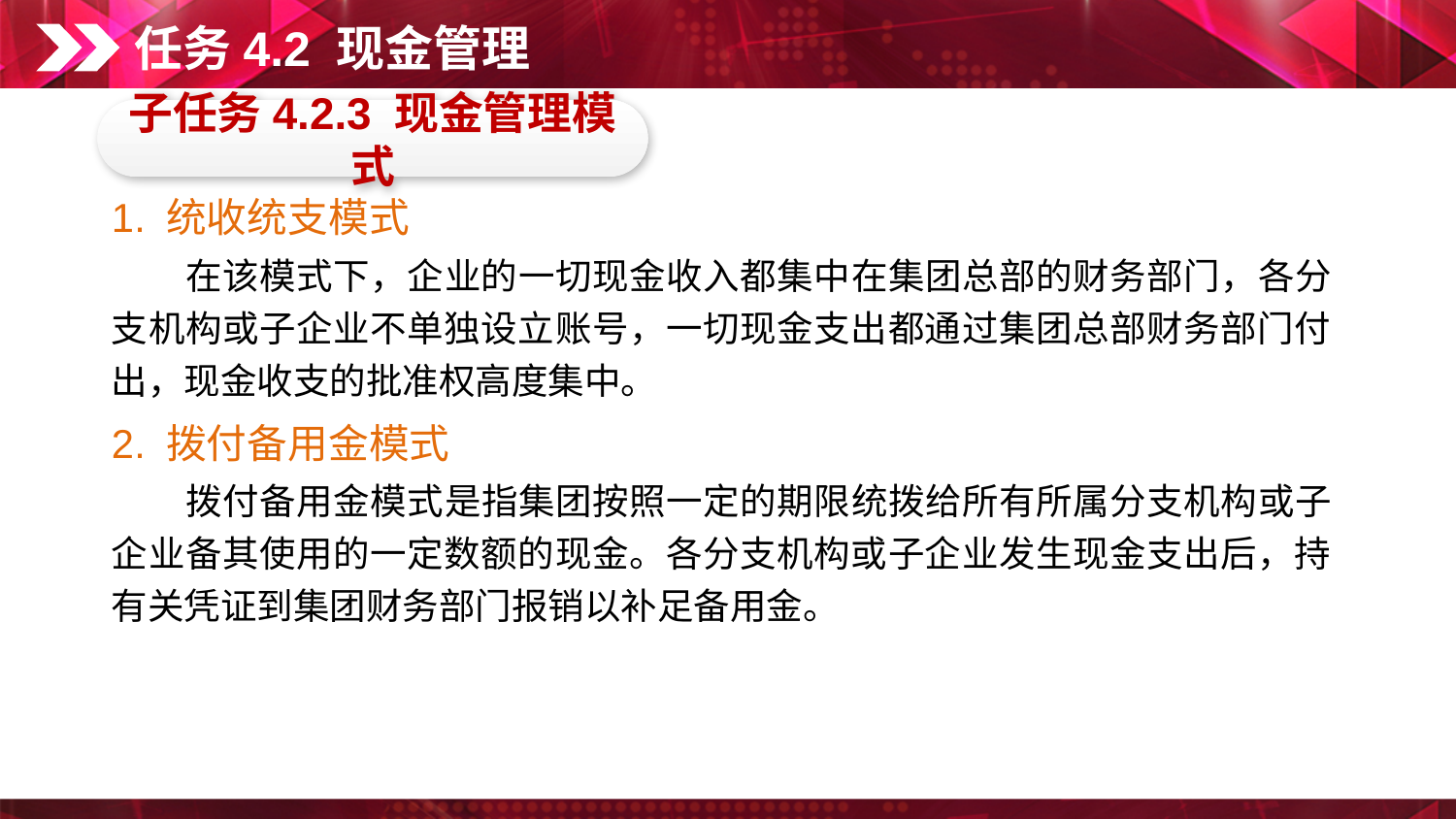

任务4.2 现金管理

子任务4.2.3 现金管理模式
1. 统收统支模式
　　在该模式下，企业的一切现金收入都集中在集团总部的财务部门，各分支机构或子企业不单独设立账号，一切现金支出都通过集团总部财务部门付出，现金收支的批准权高度集中。
2. 拨付备用金模式
　　拨付备用金模式是指集团按照一定的期限统拨给所有所属分支机构或子企业备其使用的一定数额的现金。各分支机构或子企业发生现金支出后，持有关凭证到集团财务部门报销以补足备用金。